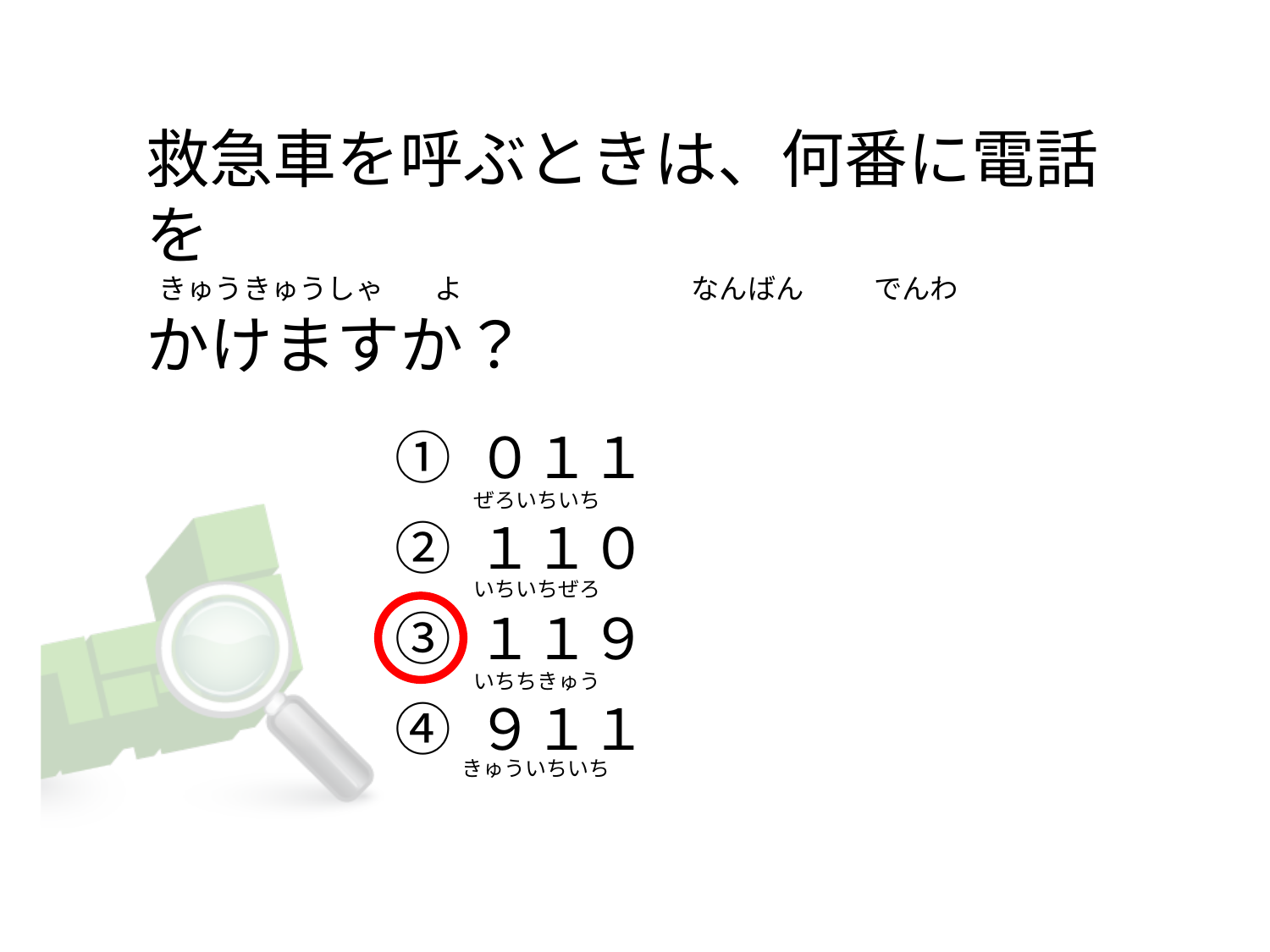

# 救急車を呼ぶときは、何番に電話を   きゅうきゅうしゃ        よ                                    なんばん           でんわ かけますか？
① ０１１
② １１０
③ １１９
④ ９１１
ぜろいちいち
いちいちぜろ

いちちきゅう
きゅういちいち